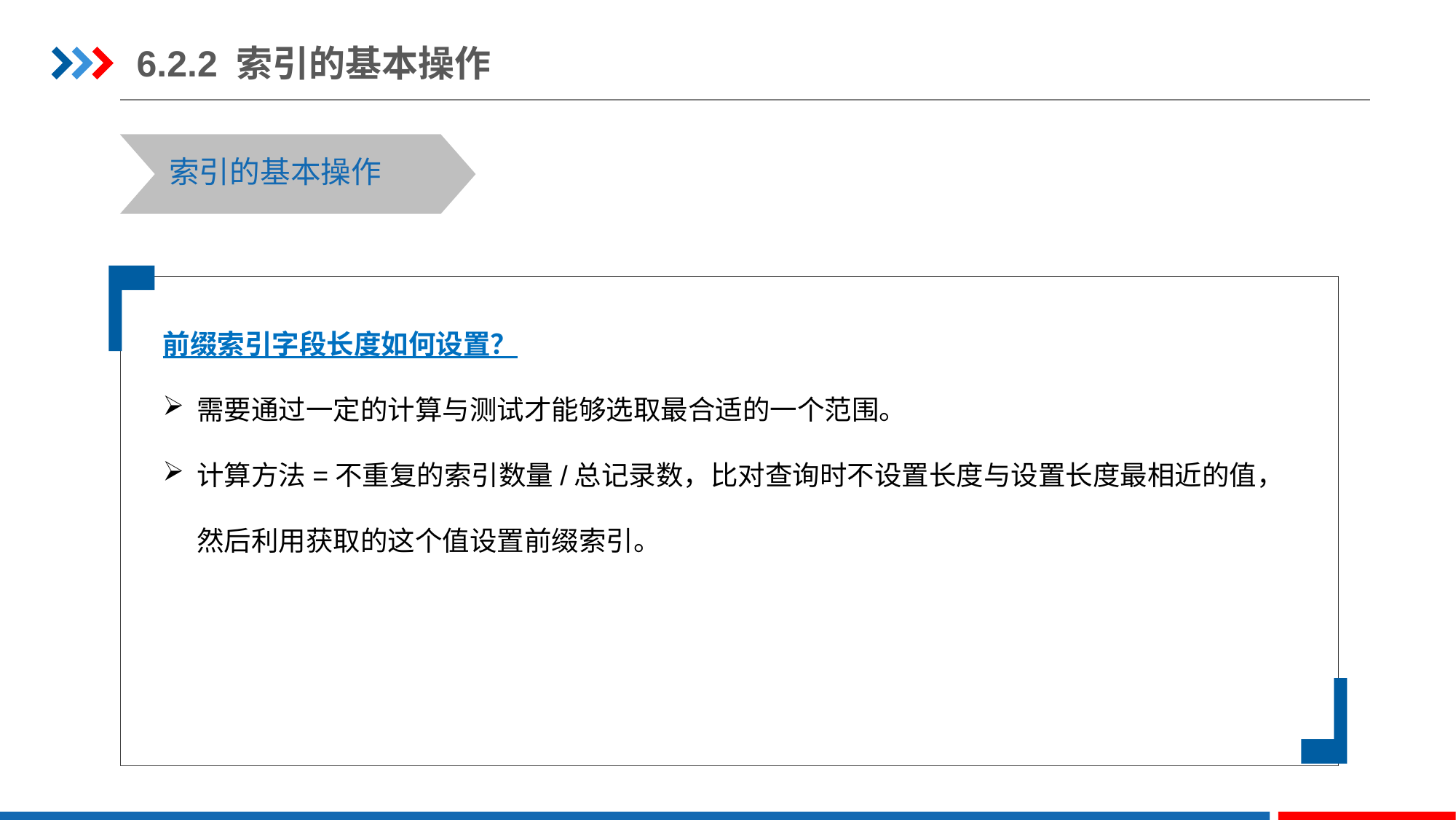

6.2.2 索引的基本操作

索引的基本操作

前缀索引字段长度如何设置？
需要通过一定的计算与测试才能够选取最合适的一个范围。
计算方法=不重复的索引数量/总记录数，比对查询时不设置长度与设置长度最相近的值，然后利用获取的这个值设置前缀索引。